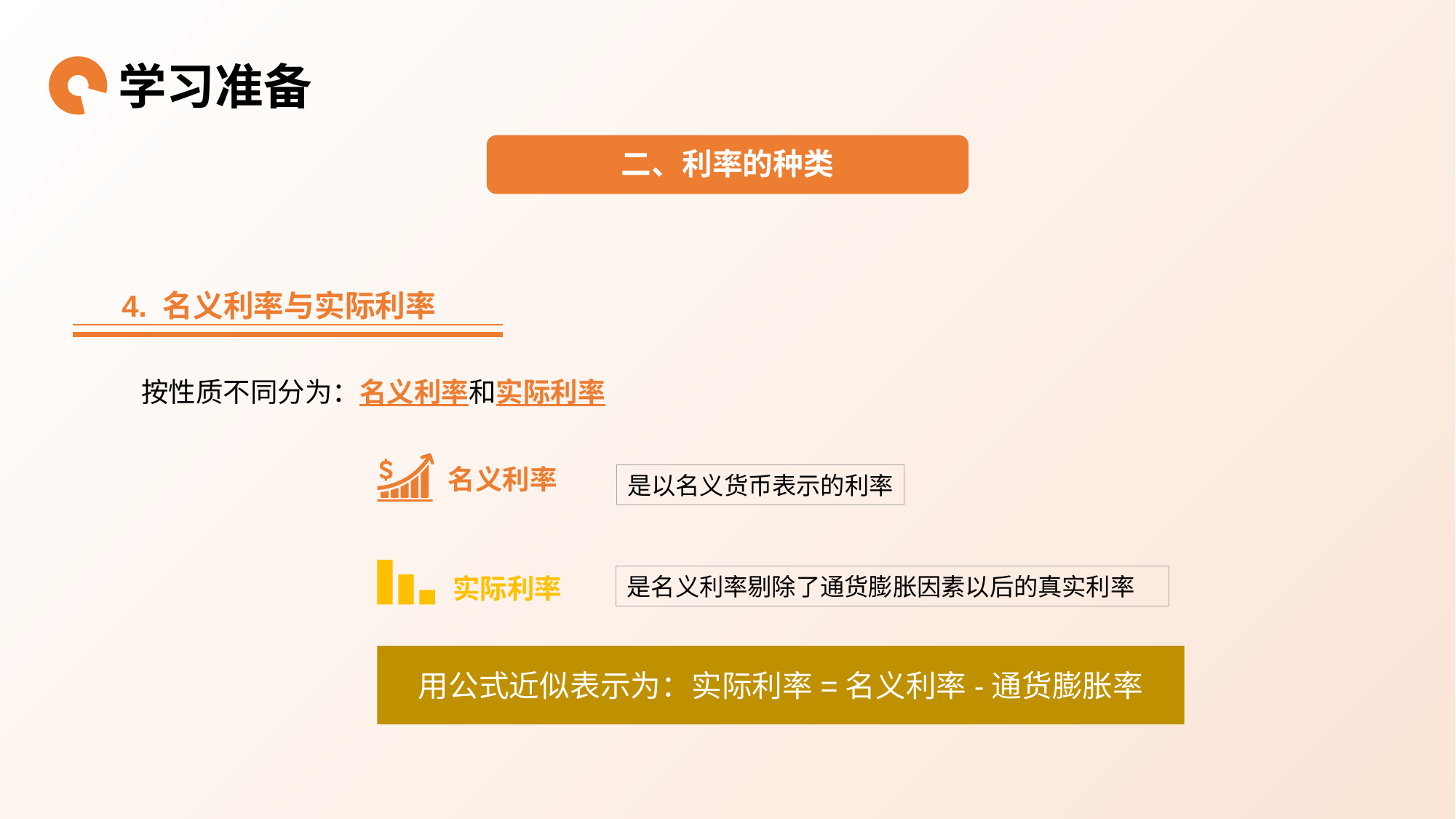

学习准备

二、利率的种类
4. 名义利率与实际利率
按性质不同分为：名义利率和实际利率

名义利率
是以名义货币表示的利率

实际利率
是名义利率剔除了通货膨胀因素以后的真实利率
用公式近似表示为：实际利率=名义利率-通货膨胀率